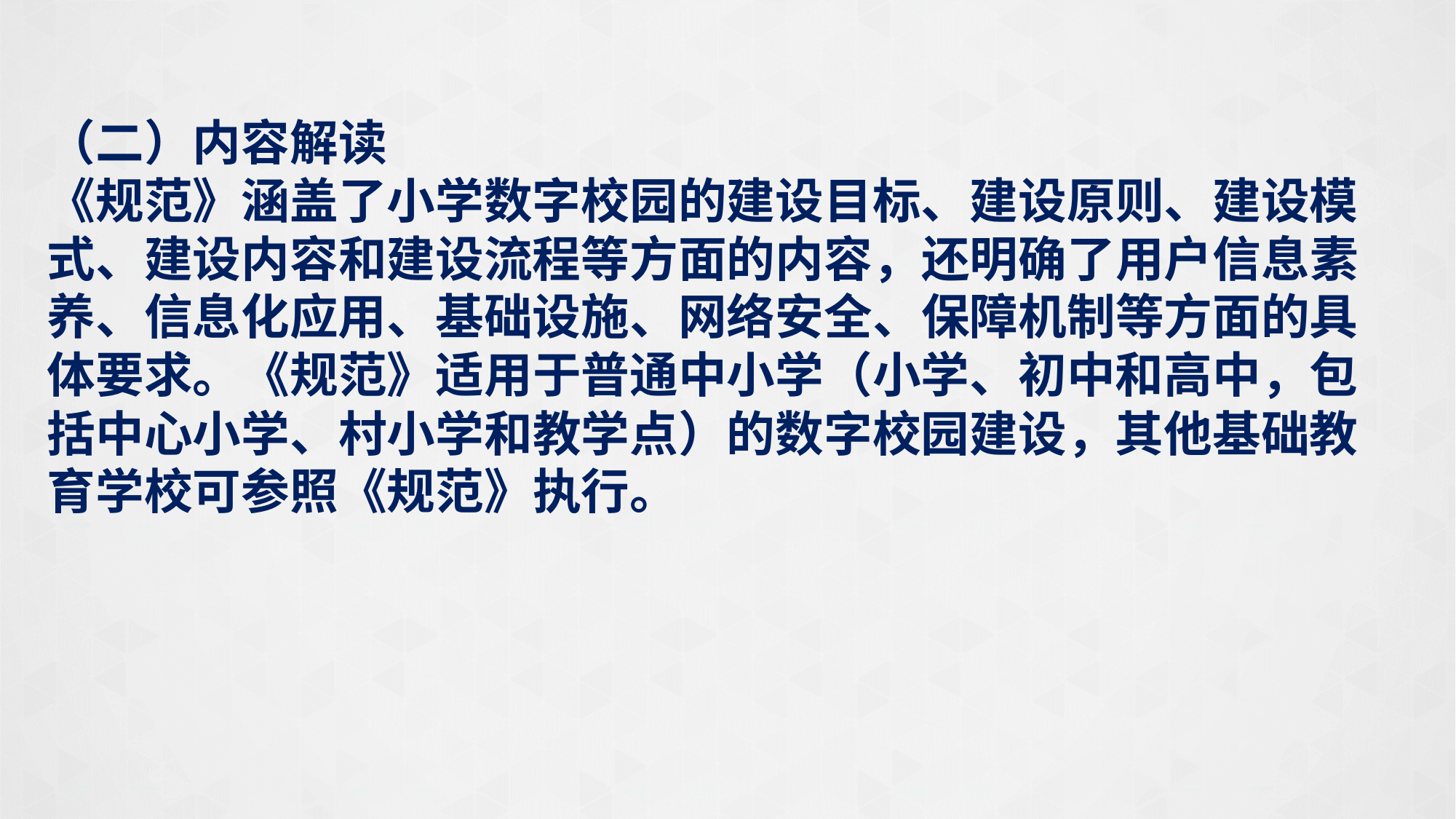

（二）内容解读
《规范》涵盖了小学数字校园的建设目标、建设原则、建设模式、建设内容和建设流程等方面的内容，还明确了用户信息素养、信息化应用、基础设施、网络安全、保障机制等方面的具体要求。《规范》适用于普通中小学（小学、初中和高中，包括中心小学、村小学和教学点）的数字校园建设，其他基础教育学校可参照《规范》执行。